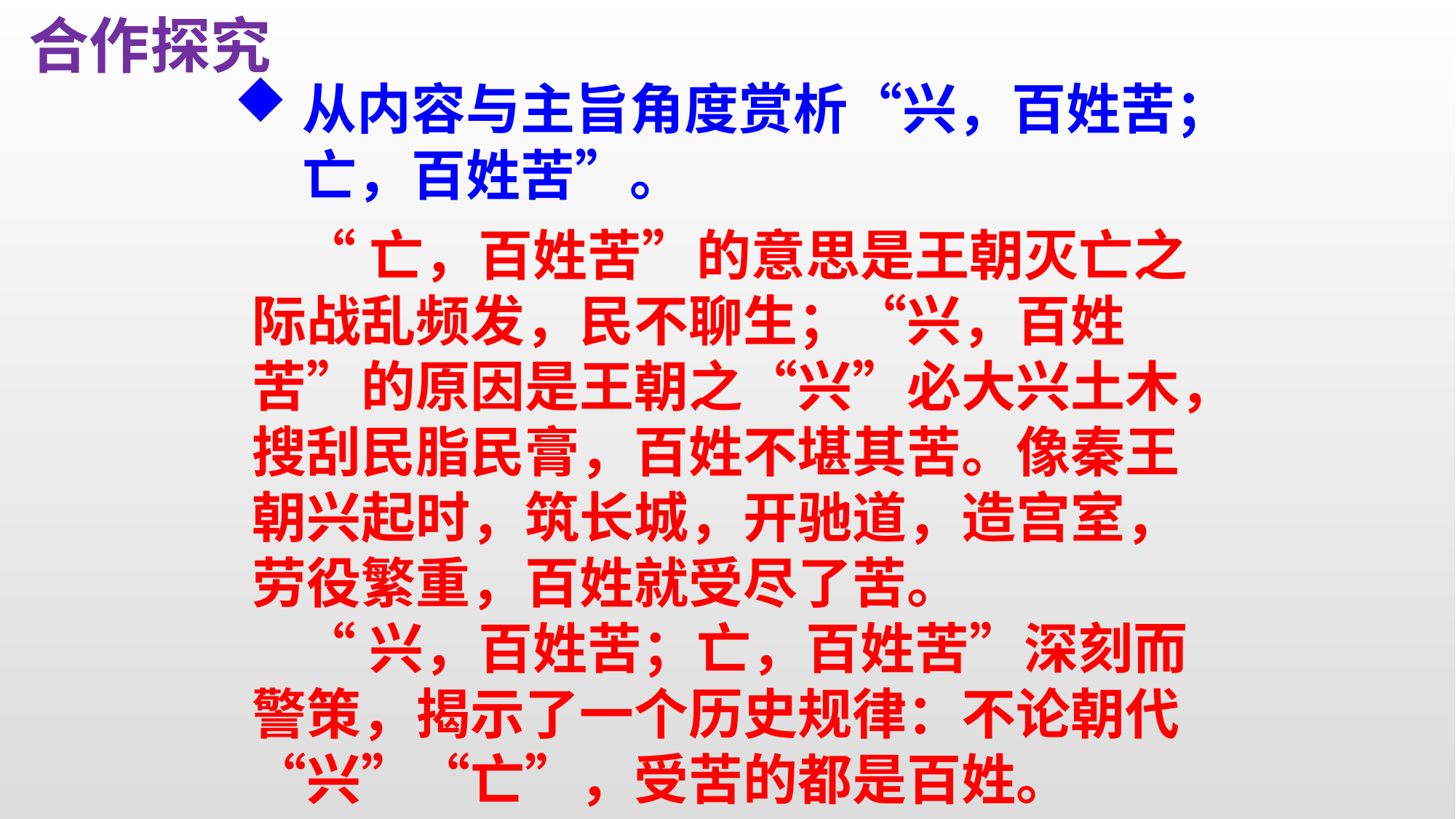

合作探究
从内容与主旨角度赏析“兴，百姓苦；亡，百姓苦”。
    “亡，百姓苦”的意思是王朝灭亡之际战乱频发，民不聊生；“兴，百姓苦”的原因是王朝之“兴”必大兴土木，搜刮民脂民膏，百姓不堪其苦。像秦王朝兴起时，筑长城，开驰道，造宫室，劳役繁重，百姓就受尽了苦。
    “兴，百姓苦；亡，百姓苦”深刻而警策，揭示了一个历史规律：不论朝代“兴”“亡”，受苦的都是百姓。